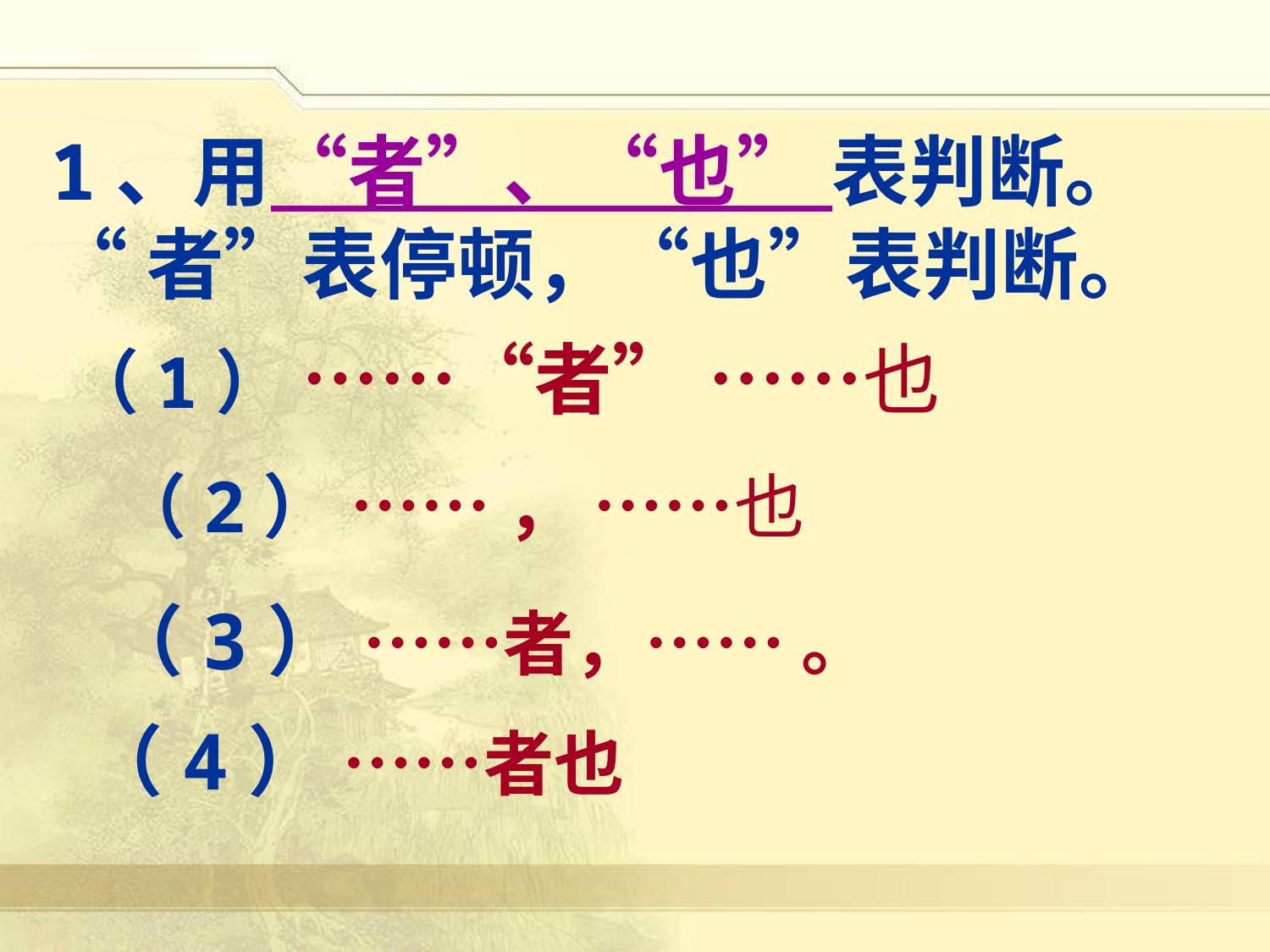

1、用“者”、“也” 表判断。
“者”表停顿，“也”表判断。
（1） ……“者” ……也
（2） …… ， ……也
（3） ……者，…… 。
（4） ……者也